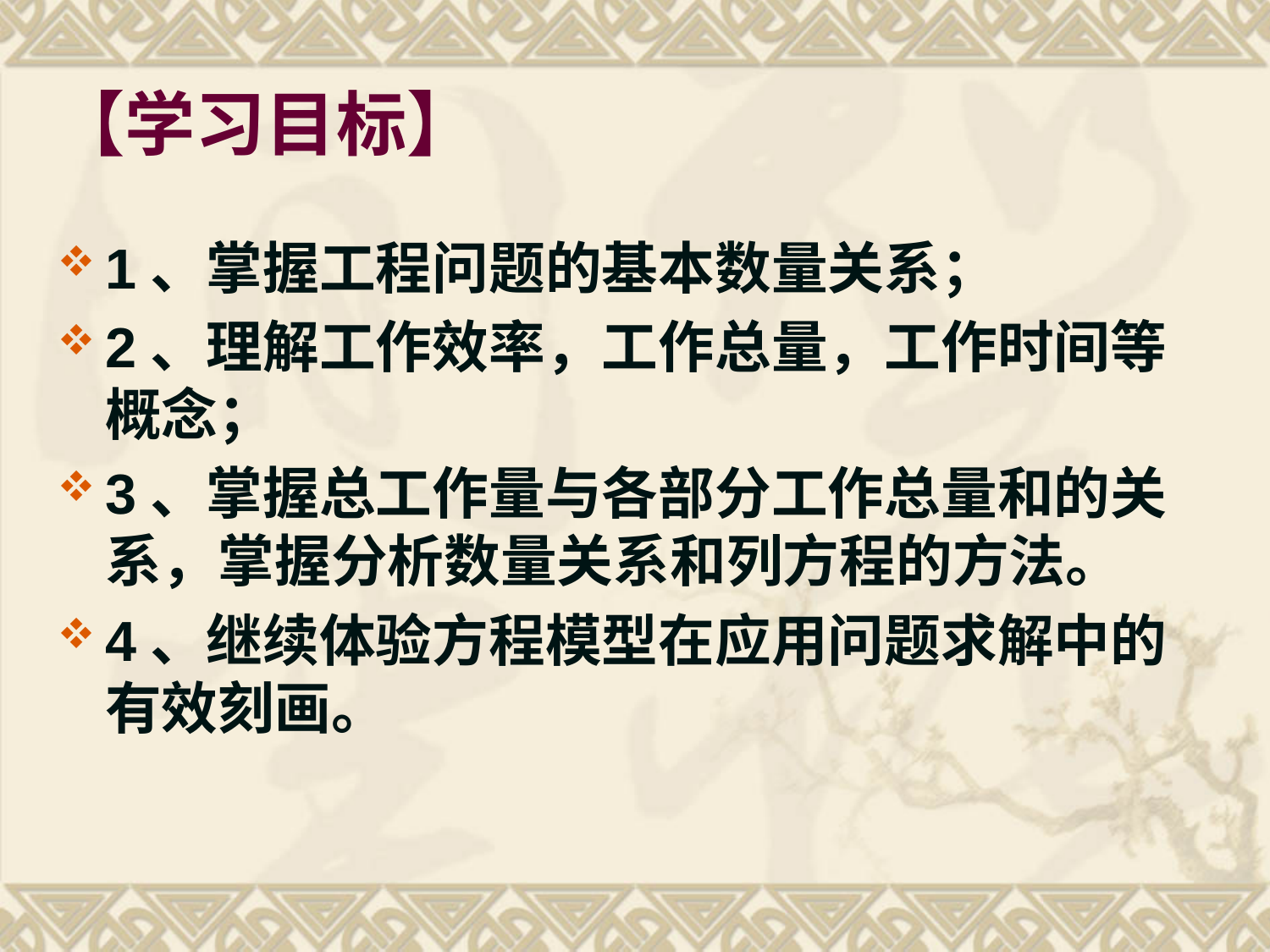

# 【学习目标】
1、掌握工程问题的基本数量关系；
2、理解工作效率，工作总量，工作时间等概念；
3、掌握总工作量与各部分工作总量和的关系，掌握分析数量关系和列方程的方法。
4、继续体验方程模型在应用问题求解中的有效刻画。